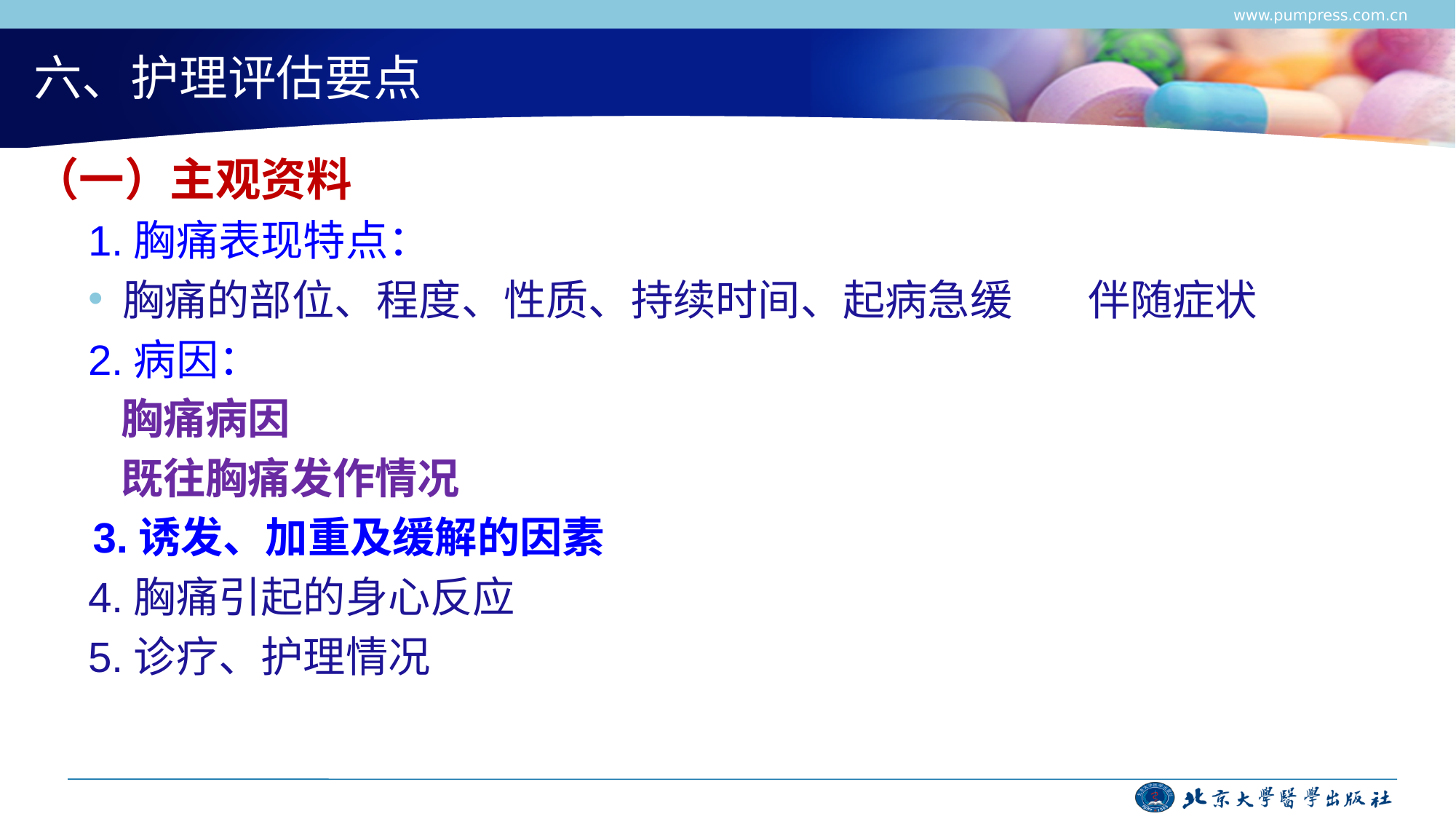

www.pumpress.com.cn
# 六、护理评估要点
（一）主观资料
1.胸痛表现特点：
胸痛的部位、程度、性质、持续时间、起病急缓        伴随症状
2.病因：
        胸痛病因
        既往胸痛发作情况
     3.诱发、加重及缓解的因素
4.胸痛引起的身心反应
5.诊疗、护理情况